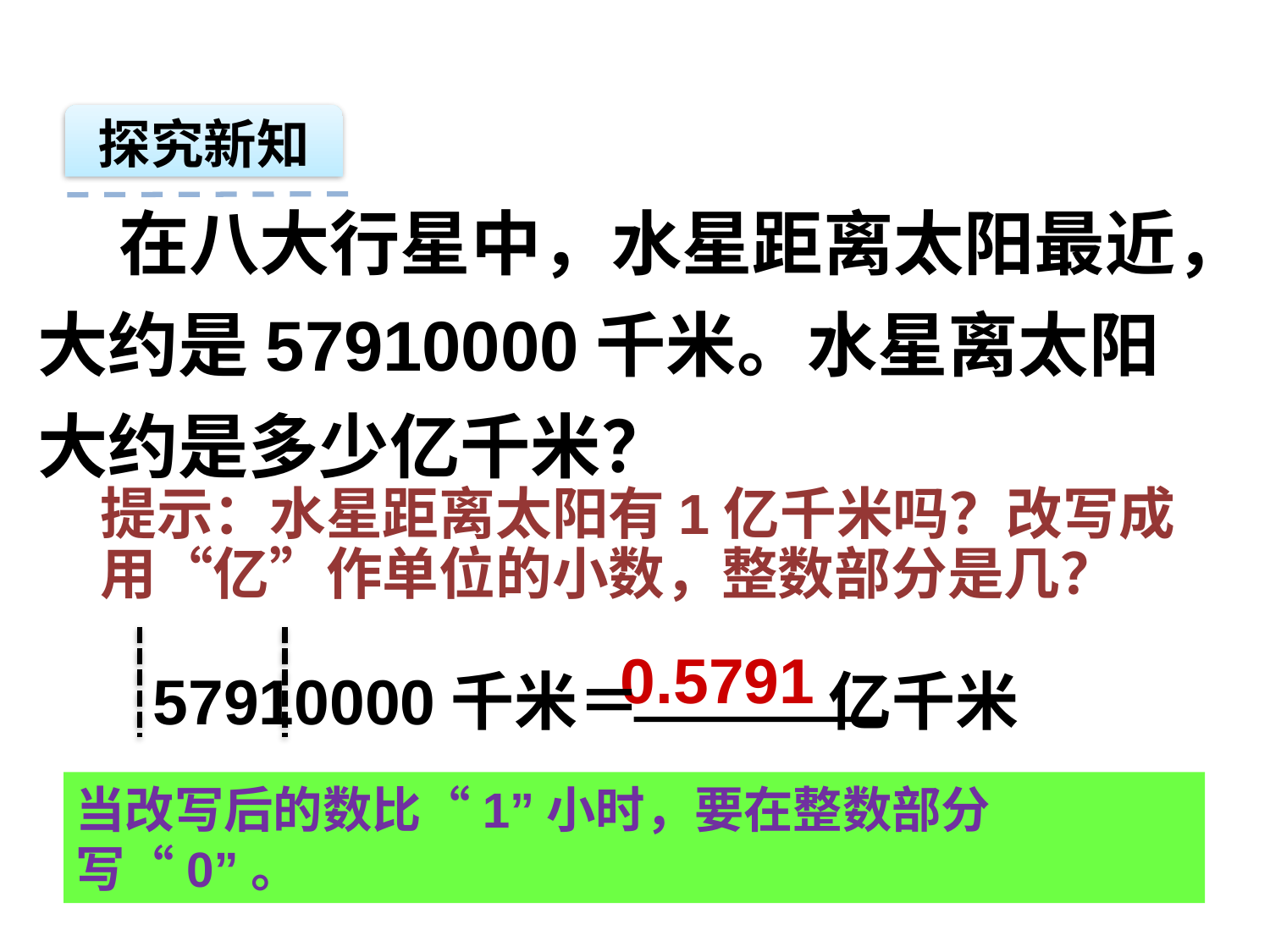

探究新知
    在八大行星中，水星距离太阳最近，大约是57910000千米。水星离太阳大约是多少亿千米？
提示：水星距离太阳有1亿千米吗？改写成
用“亿”作单位的小数，整数部分是几？
0.5791
57910000千米＝             亿千米

当改写后的数比“1”小时，要在整数部分写“0”。